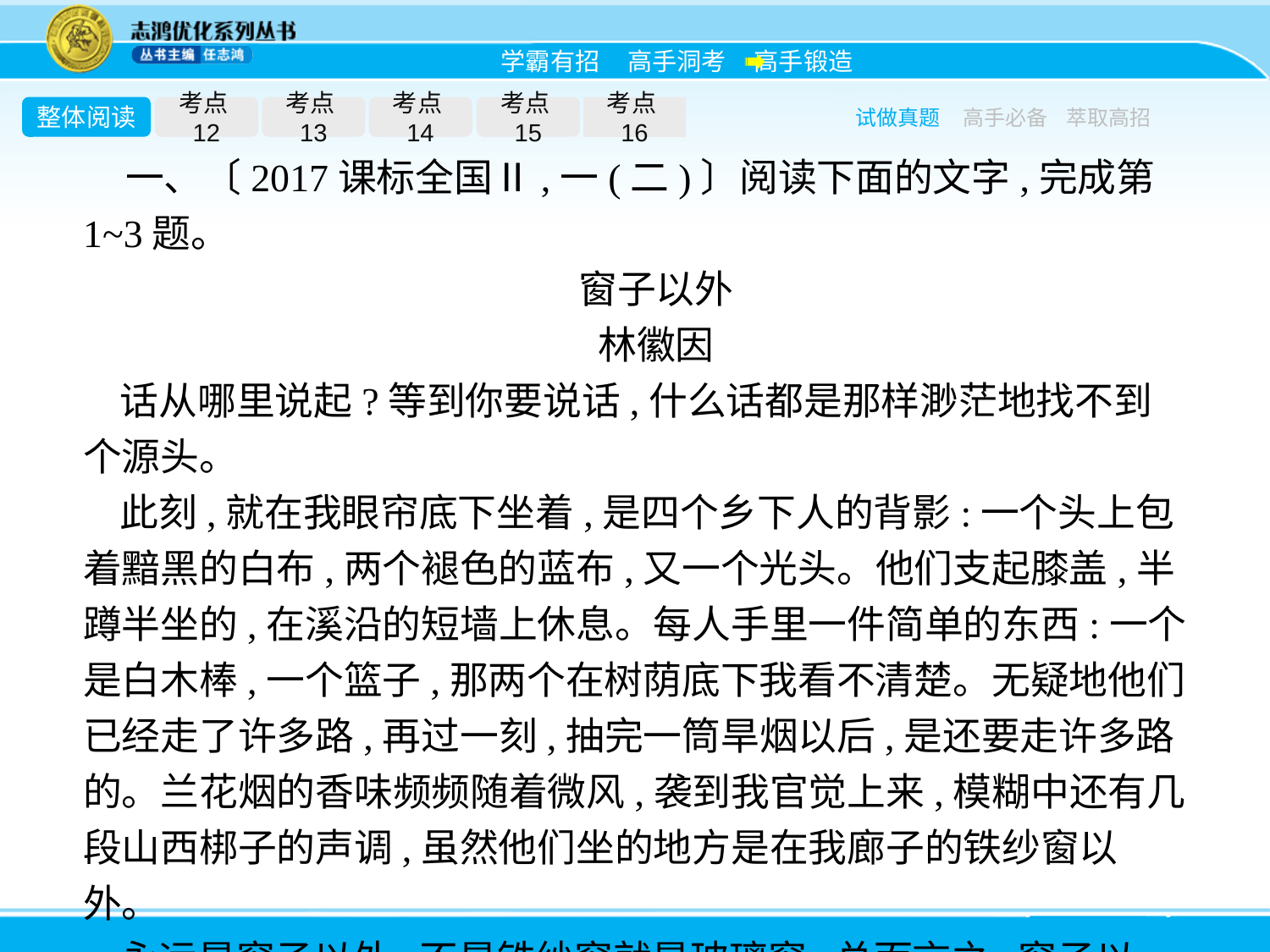

整体阅读
考点12
考点13
考点14
考点15
考点16
试做真题
高手必备
萃取高招
一、〔2017课标全国Ⅱ,一(二)〕阅读下面的文字,完成第1~3题。
窗子以外
林徽因
话从哪里说起?等到你要说话,什么话都是那样渺茫地找不到个源头。
此刻,就在我眼帘底下坐着,是四个乡下人的背影:一个头上包着黯黑的白布,两个褪色的蓝布,又一个光头。他们支起膝盖,半蹲半坐的,在溪沿的短墙上休息。每人手里一件简单的东西:一个是白木棒,一个篮子,那两个在树荫底下我看不清楚。无疑地他们已经走了许多路,再过一刻,抽完一筒旱烟以后,是还要走许多路的。兰花烟的香味频频随着微风,袭到我官觉上来,模糊中还有几段山西梆子的声调,虽然他们坐的地方是在我廊子的铁纱窗以外。
永远是窗子以外,不是铁纱窗就是玻璃窗,总而言之,窗子以外!